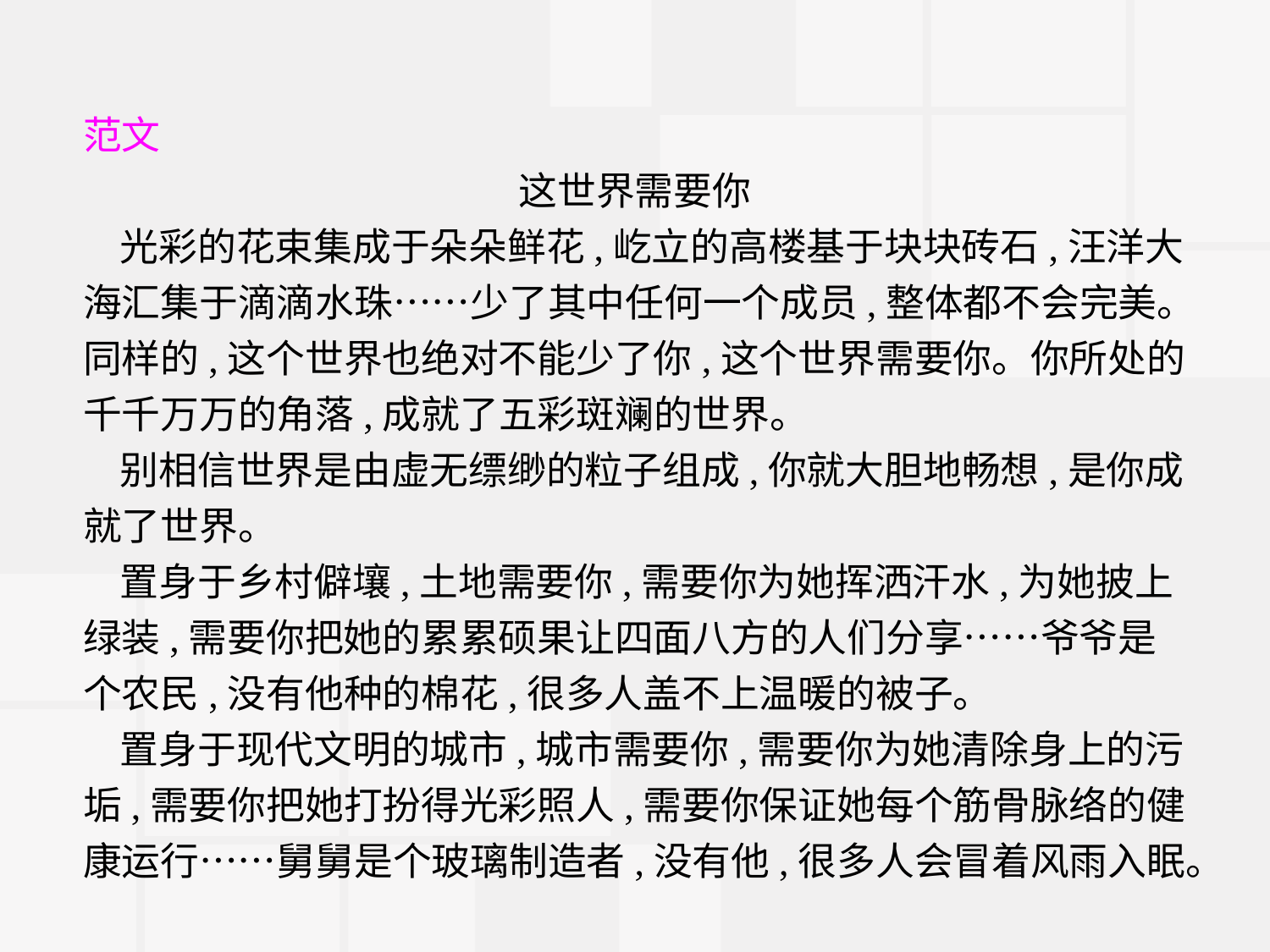

范文
这世界需要你
光彩的花束集成于朵朵鲜花,屹立的高楼基于块块砖石,汪洋大海汇集于滴滴水珠……少了其中任何一个成员,整体都不会完美。同样的,这个世界也绝对不能少了你,这个世界需要你。你所处的千千万万的角落,成就了五彩斑斓的世界。
别相信世界是由虚无缥缈的粒子组成,你就大胆地畅想,是你成就了世界。
置身于乡村僻壤,土地需要你,需要你为她挥洒汗水,为她披上绿装,需要你把她的累累硕果让四面八方的人们分享……爷爷是个农民,没有他种的棉花,很多人盖不上温暖的被子。
置身于现代文明的城市,城市需要你,需要你为她清除身上的污垢,需要你把她打扮得光彩照人,需要你保证她每个筋骨脉络的健康运行……舅舅是个玻璃制造者,没有他,很多人会冒着风雨入眠。